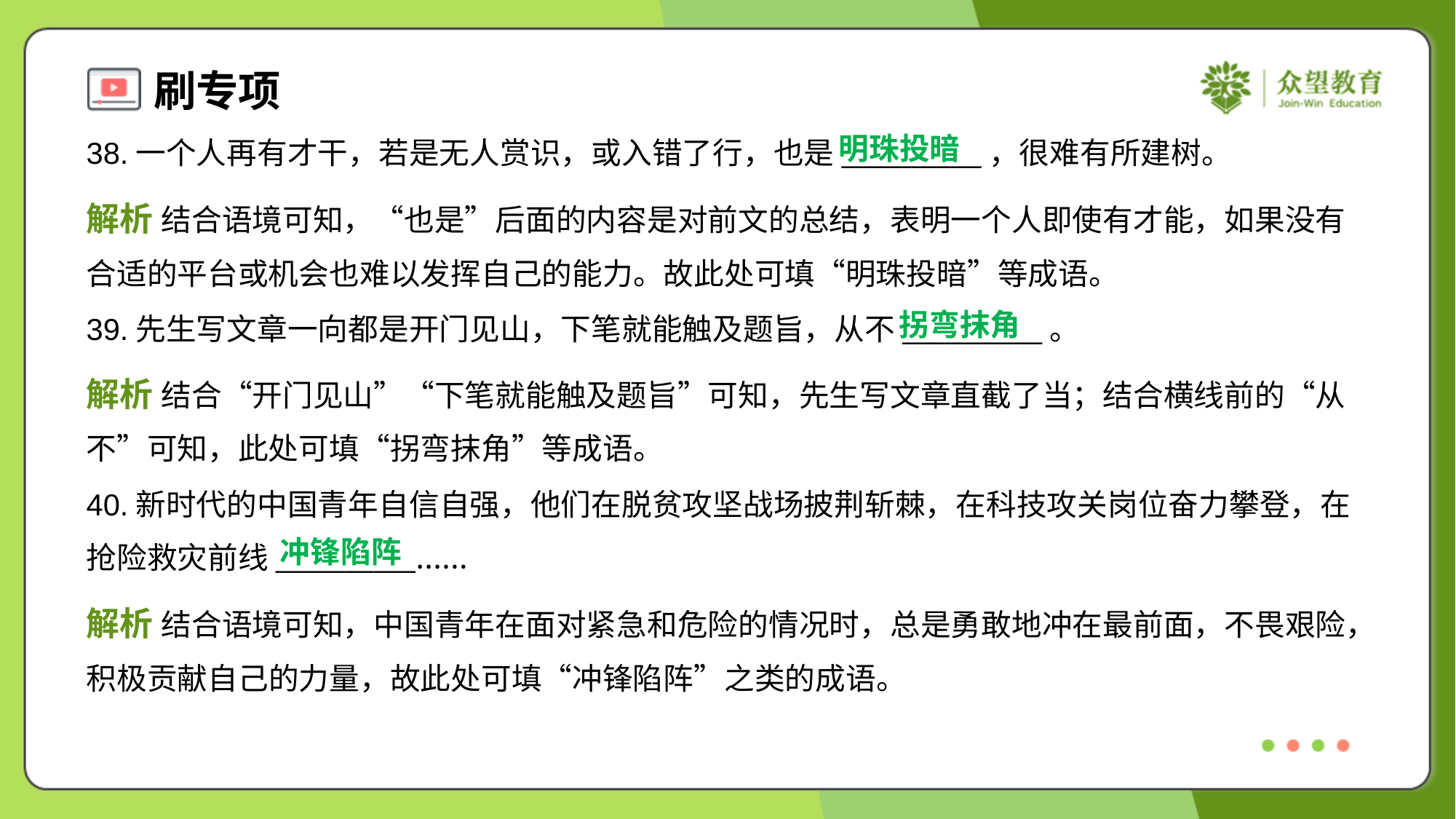

明珠投暗
38.一个人再有才干，若是无人赏识，或入错了行，也是__________，很难有所建树。
解析 结合语境可知，“也是”后面的内容是对前文的总结，表明一个人即使有才能，如果没有
合适的平台或机会也难以发挥自己的能力。故此处可填“明珠投暗”等成语。
拐弯抹角
39.先生写文章一向都是开门见山，下笔就能触及题旨，从不__________。
解析 结合“开门见山”“下笔就能触及题旨”可知，先生写文章直截了当；结合横线前的“从
不”可知，此处可填“拐弯抹角”等成语。
40.新时代的中国青年自信自强，他们在脱贫攻坚战场披荆斩棘，在科技攻关岗位奋力攀登，在
抢险救灾前线__________……
冲锋陷阵
解析 结合语境可知，中国青年在面对紧急和危险的情况时，总是勇敢地冲在最前面，不畏艰险，
积极贡献自己的力量，故此处可填“冲锋陷阵”之类的成语。